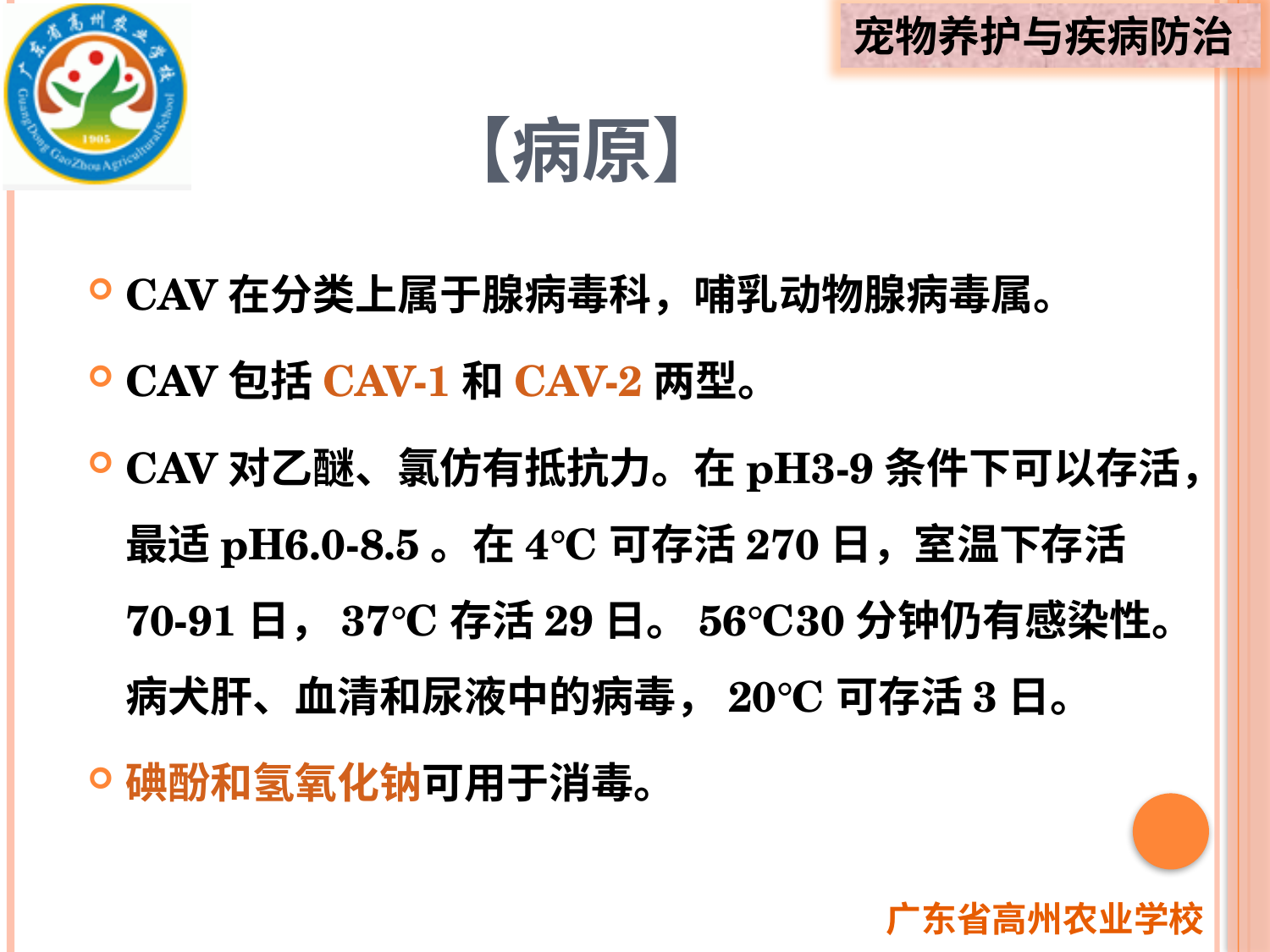

# 【病原】
CAV在分类上属于腺病毒科，哺乳动物腺病毒属。
CAV包括CAV-1和CAV-2两型。
CAV对乙醚、氯仿有抵抗力。在pH3-9条件下可以存活，最适pH6.0-8.5。在4℃可存活270日，室温下存活70-91日，37℃存活29日。56℃30分钟仍有感染性。病犬肝、血清和尿液中的病毒，20℃可存活3日。
碘酚和氢氧化钠可用于消毒。